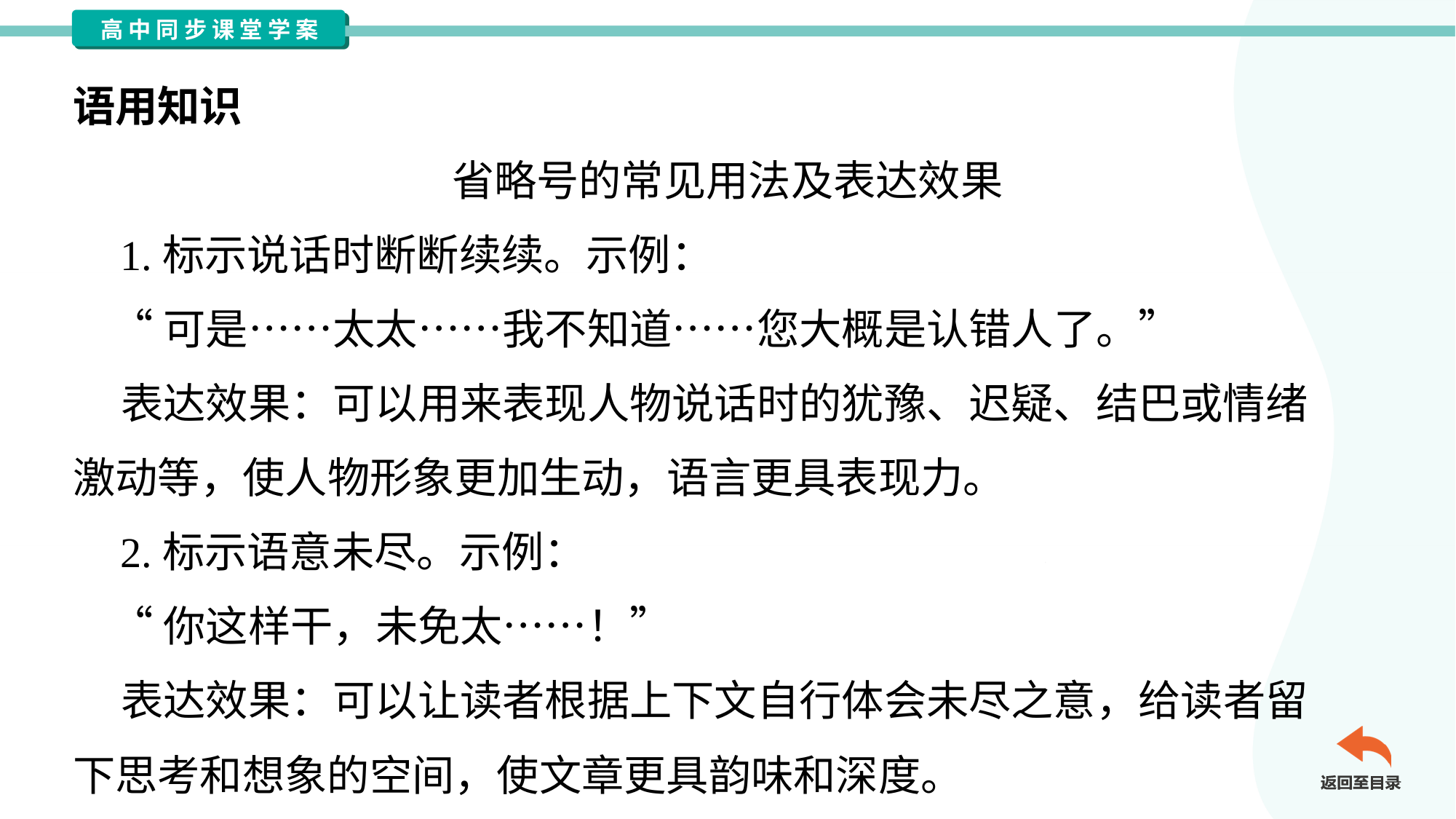

语用知识
省略号的常见用法及表达效果
    1.标示说话时断断续续。示例：
    “可是……太太……我不知道……您大概是认错人了。”
    表达效果：可以用来表现人物说话时的犹豫、迟疑、结巴或情绪
激动等，使人物形象更加生动，语言更具表现力。
    2.标示语意未尽。示例：
    “你这样干，未免太……！”
    表达效果：可以让读者根据上下文自行体会未尽之意，给读者留
下思考和想象的空间，使文章更具韵味和深度。